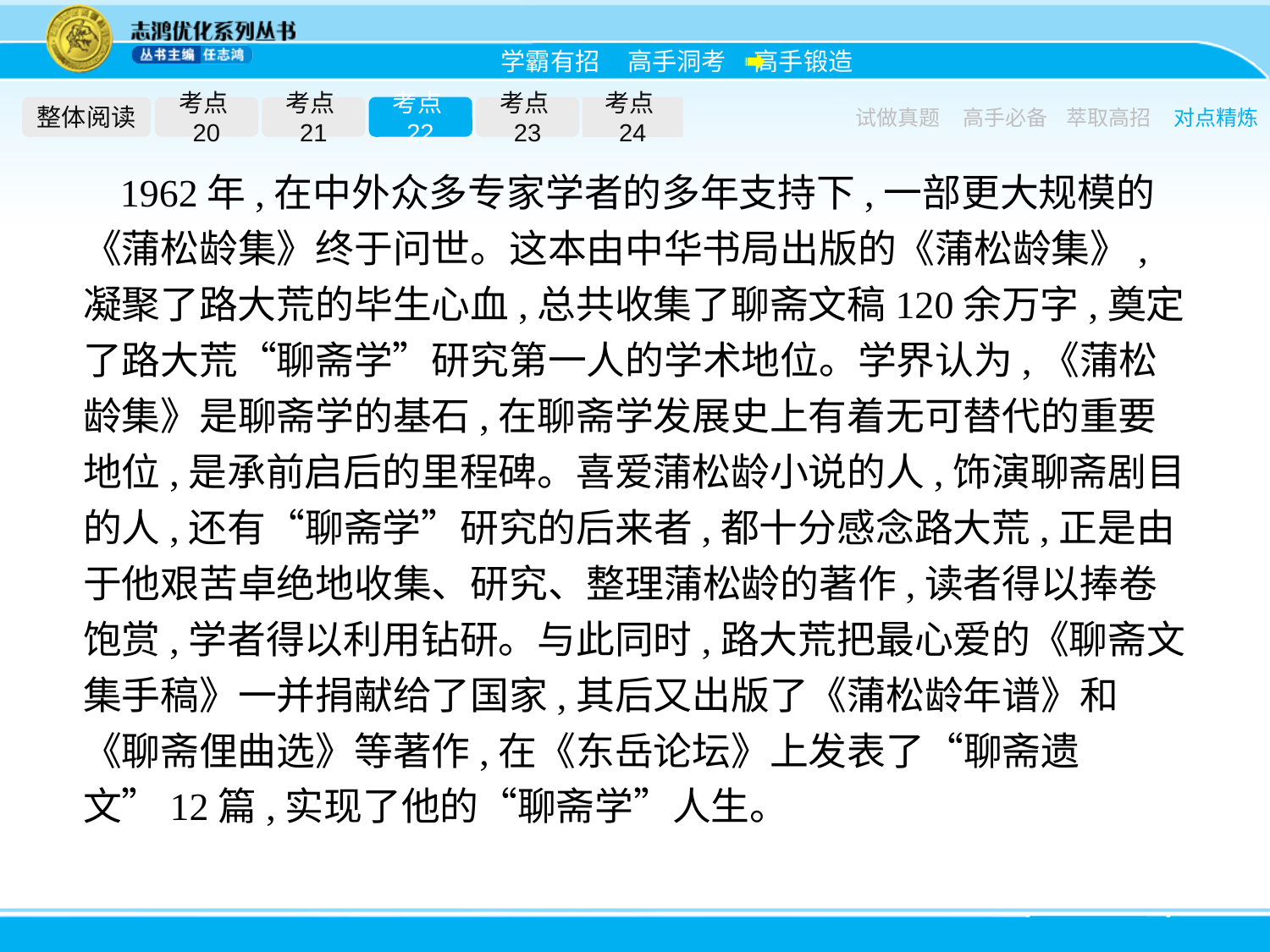

整体阅读
考点20
考点21
考点22
考点23
考点24
试做真题
高手必备
萃取高招
对点精炼
1962年,在中外众多专家学者的多年支持下,一部更大规模的《蒲松龄集》终于问世。这本由中华书局出版的《蒲松龄集》,凝聚了路大荒的毕生心血,总共收集了聊斋文稿120余万字,奠定了路大荒“聊斋学”研究第一人的学术地位。学界认为,《蒲松龄集》是聊斋学的基石,在聊斋学发展史上有着无可替代的重要地位,是承前启后的里程碑。喜爱蒲松龄小说的人,饰演聊斋剧目的人,还有“聊斋学”研究的后来者,都十分感念路大荒,正是由于他艰苦卓绝地收集、研究、整理蒲松龄的著作,读者得以捧卷饱赏,学者得以利用钻研。与此同时,路大荒把最心爱的《聊斋文集手稿》一并捐献给了国家,其后又出版了《蒲松龄年谱》和《聊斋俚曲选》等著作,在《东岳论坛》上发表了“聊斋遗文”12篇,实现了他的“聊斋学”人生。